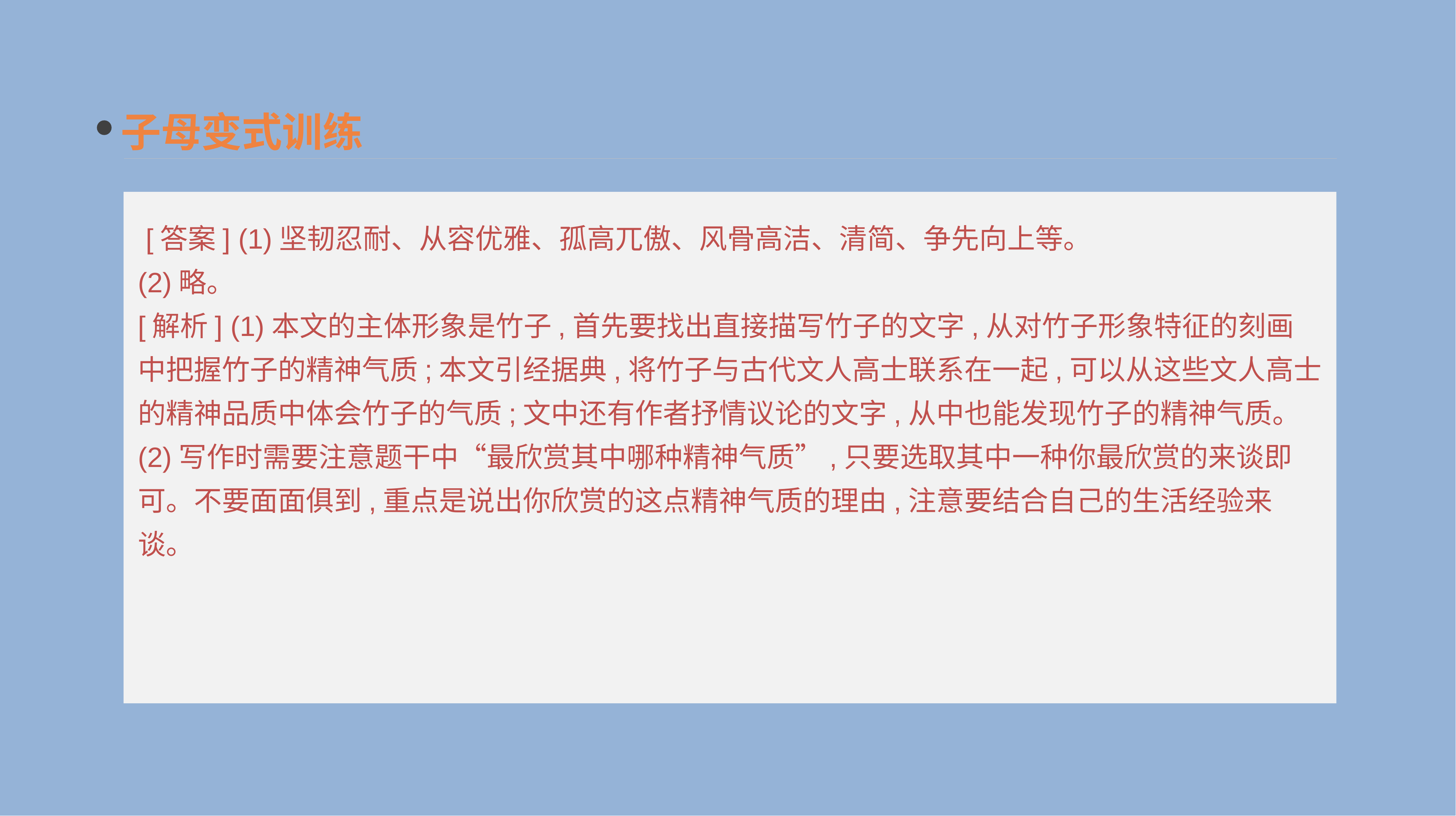

子母变式训练

 [答案] (1)坚韧忍耐、从容优雅、孤高兀傲、风骨高洁、清简、争先向上等。
(2)略。
[解析] (1)本文的主体形象是竹子,首先要找出直接描写竹子的文字,从对竹子形象特征的刻画中把握竹子的精神气质;本文引经据典,将竹子与古代文人高士联系在一起,可以从这些文人高士的精神品质中体会竹子的气质;文中还有作者抒情议论的文字,从中也能发现竹子的精神气质。
(2)写作时需要注意题干中“最欣赏其中哪种精神气质”,只要选取其中一种你最欣赏的来谈即可。不要面面俱到,重点是说出你欣赏的这点精神气质的理由,注意要结合自己的生活经验来谈。